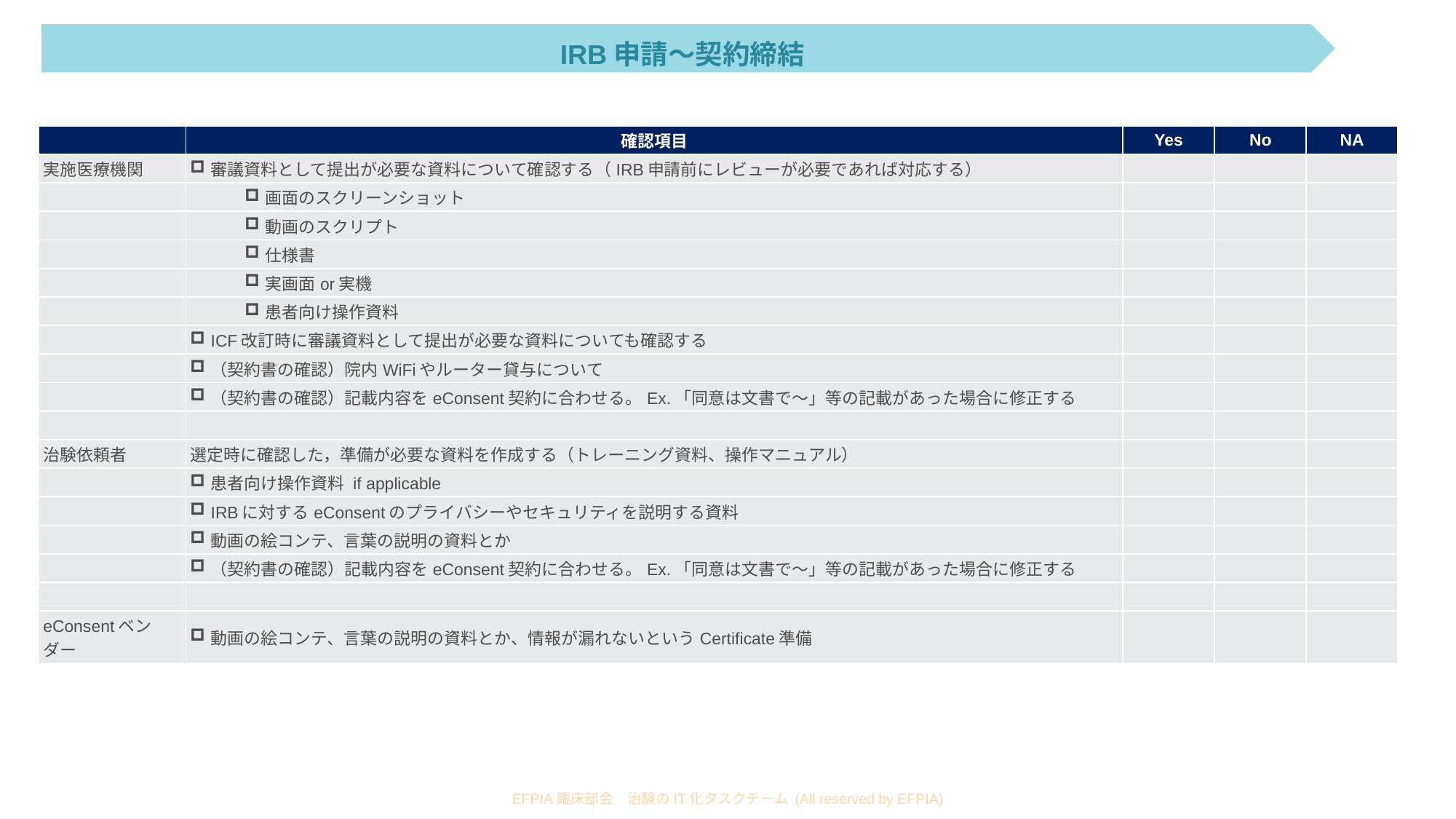

IRB申請～契約締結
|  | 確認項目 | Yes | No | NA |
| --- | --- | --- | --- | --- |
| 実施医療機関 | 審議資料として提出が必要な資料について確認する（IRB申請前にレビューが必要であれば対応する） |  |  |  |
|  | 画面のスクリーンショット |  |  |  |
|  | 動画のスクリプト |  |  |  |
|  | 仕様書 |  |  |  |
|  | 実画面or実機 |  |  |  |
|  | 患者向け操作資料 |  |  |  |
|  | ICF改訂時に審議資料として提出が必要な資料についても確認する |  |  |  |
|  | （契約書の確認）院内WiFiやルーター貸与について |  |  |  |
|  | （契約書の確認）記載内容をeConsent契約に合わせる。Ex.「同意は文書で～」等の記載があった場合に修正する |  |  |  |
|  |  |  |  |  |
| 治験依頼者 | 選定時に確認した，準備が必要な資料を作成する（トレーニング資料、操作マニュアル） |  |  |  |
|  | 患者向け操作資料 if applicable |  |  |  |
|  | IRBに対するeConsentのプライバシーやセキュリティを説明する資料 |  |  |  |
|  | 動画の絵コンテ、言葉の説明の資料とか |  |  |  |
|  | （契約書の確認）記載内容をeConsent契約に合わせる。Ex.「同意は文書で～」等の記載があった場合に修正する |  |  |  |
|  |  |  |  |  |
| eConsentベンダー | 動画の絵コンテ、言葉の説明の資料とか、情報が漏れないというCertificate準備 |  |  |  |

EFPIA臨床部会　治験のIT化タスクチーム (All reserved by EFPIA)